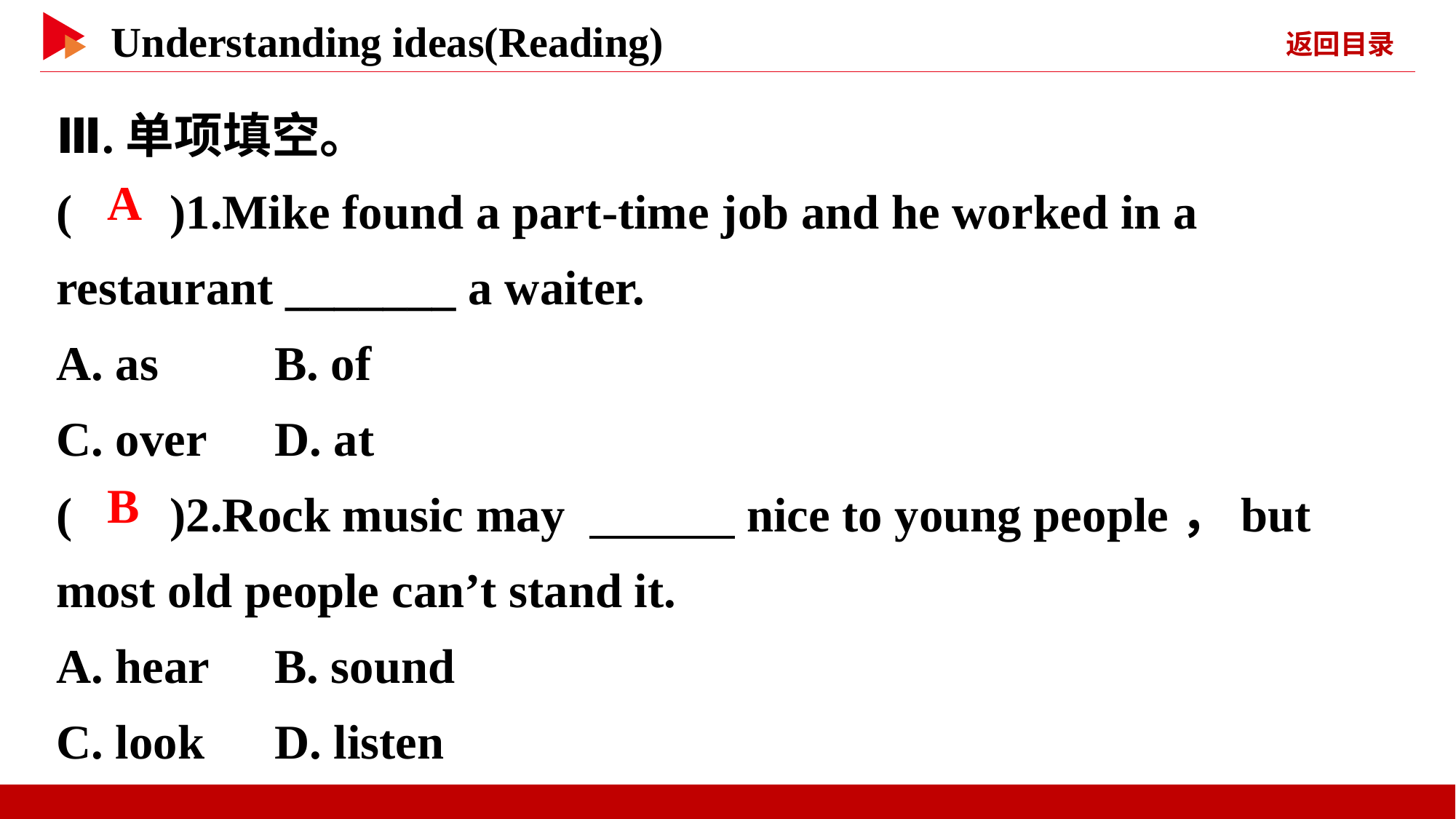

Ⅲ.单项填空。
(        )1.Mike found a part-time job and he worked in a restaurant _______ a waiter.
A. as 	B. of
C. over	D. at
(        )2.Rock music may 　　　nice to young people，but most old people can’t stand it.
A. hear	B. sound
C. look	D. listen
   A
   B